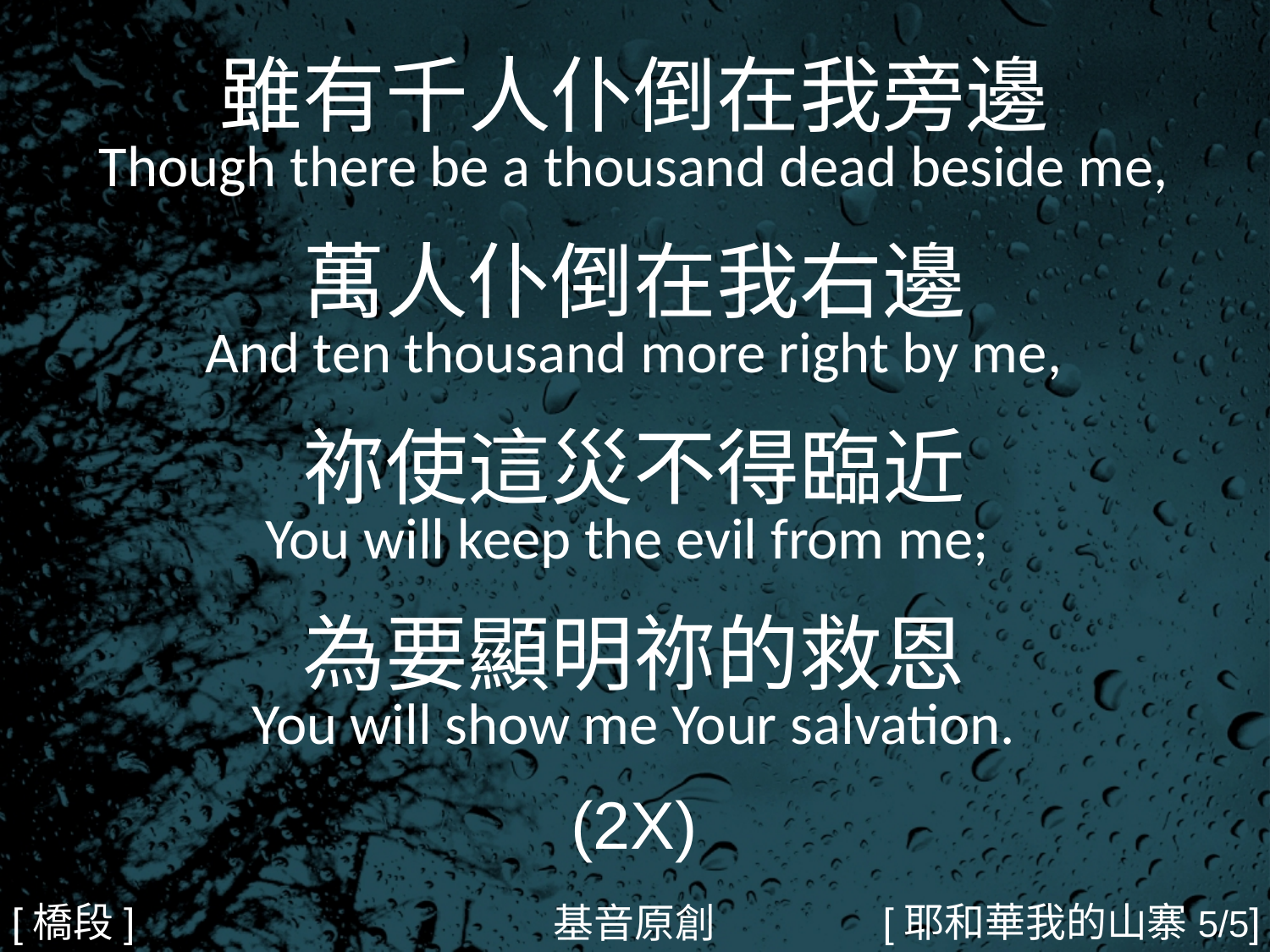

雖有千人仆倒在我旁邊
Though there be a thousand dead beside me,

萬人仆倒在我右邊
And ten thousand more right by me,

祢使這災不得臨近
You will keep the evil from me;

為要顯明祢的救恩
You will show me Your salvation.

(2X)
#

[橋段]
[耶和華我的山寨5/5]
基音原創